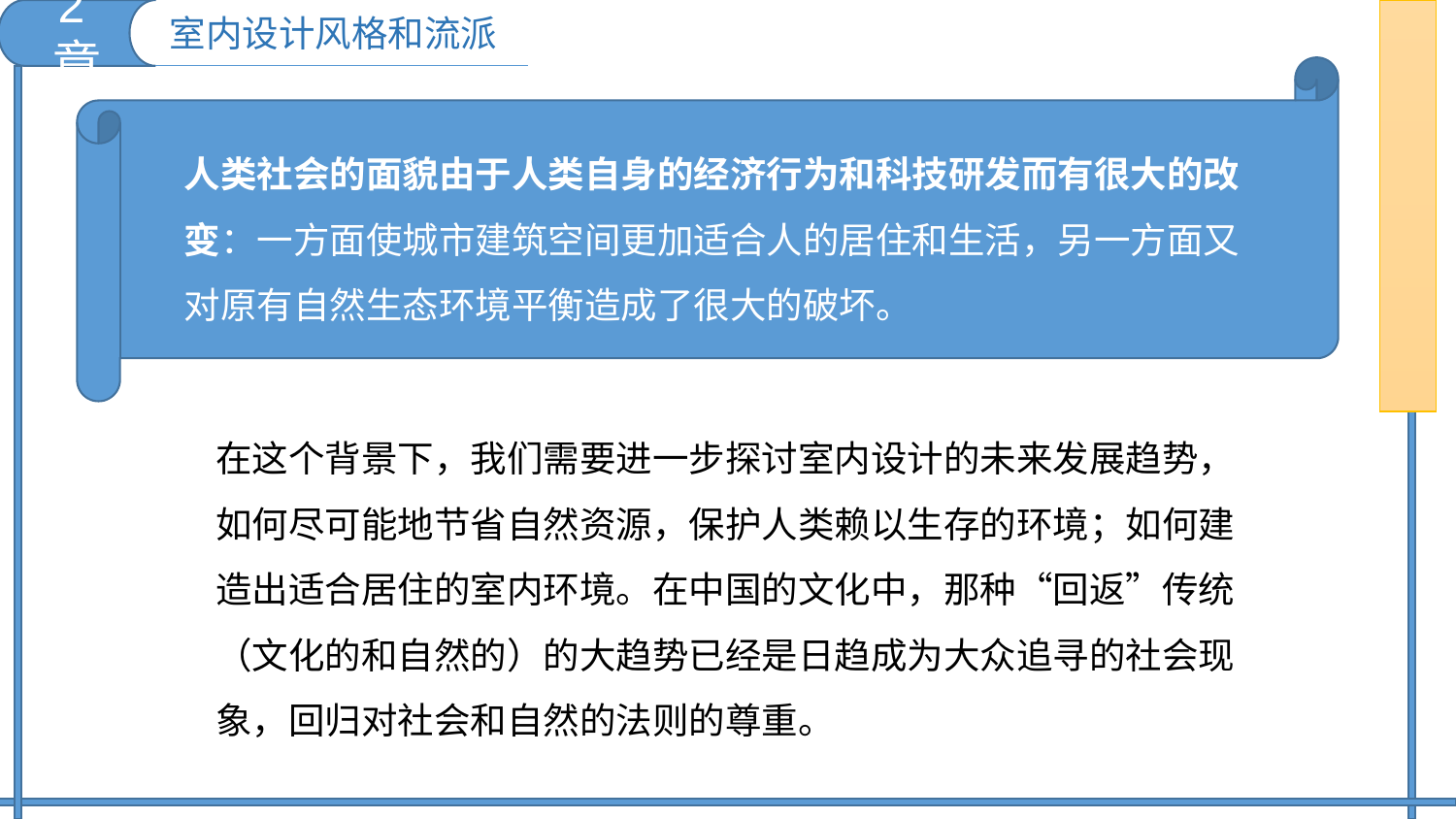

2章

室内设计风格和流派

人类社会的面貌由于人类自身的经济行为和科技研发而有很大的改变：一方面使城市建筑空间更加适合人的居住和生活，另一方面又对原有自然生态环境平衡造成了很大的破坏。
在这个背景下，我们需要进一步探讨室内设计的未来发展趋势，如何尽可能地节省自然资源，保护人类赖以生存的环境；如何建造出适合居住的室内环境。在中国的文化中，那种“回返”传统（文化的和自然的）的大趋势已经是日趋成为大众追寻的社会现象，回归对社会和自然的法则的尊重。